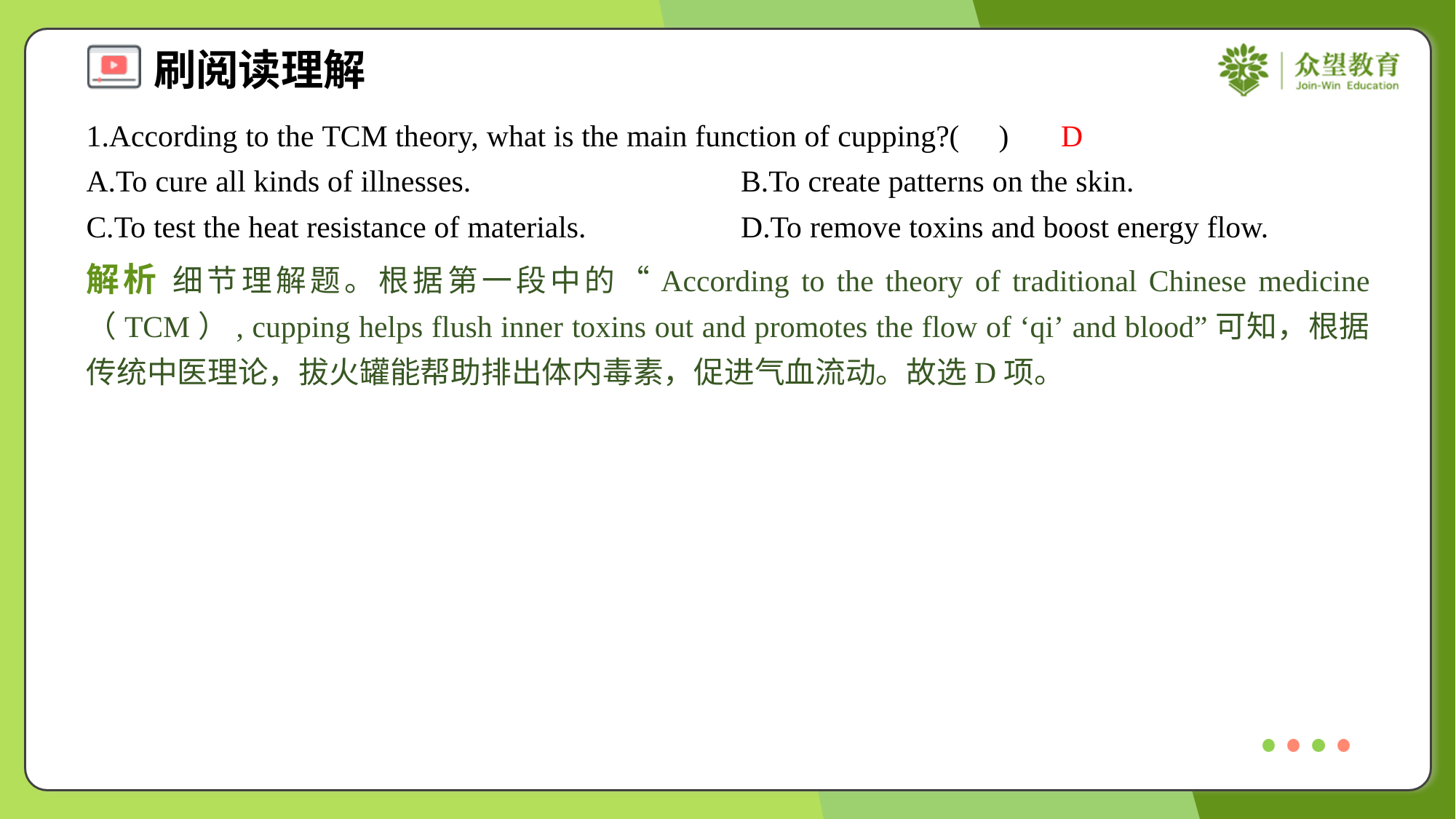

1.According to the TCM theory, what is the main function of cupping?(     )
D
A.To cure all kinds of illnesses.	B.To create patterns on the skin.
C.To test the heat resistance of materials.	D.To remove toxins and boost energy flow.
解析 细节理解题。根据第一段中的“According to the theory of traditional Chinese medicine （TCM）, cupping helps flush inner toxins out and promotes the flow of ‘qi’ and blood”可知，根据传统中医理论，拔火罐能帮助排出体内毒素，促进气血流动。故选D项。